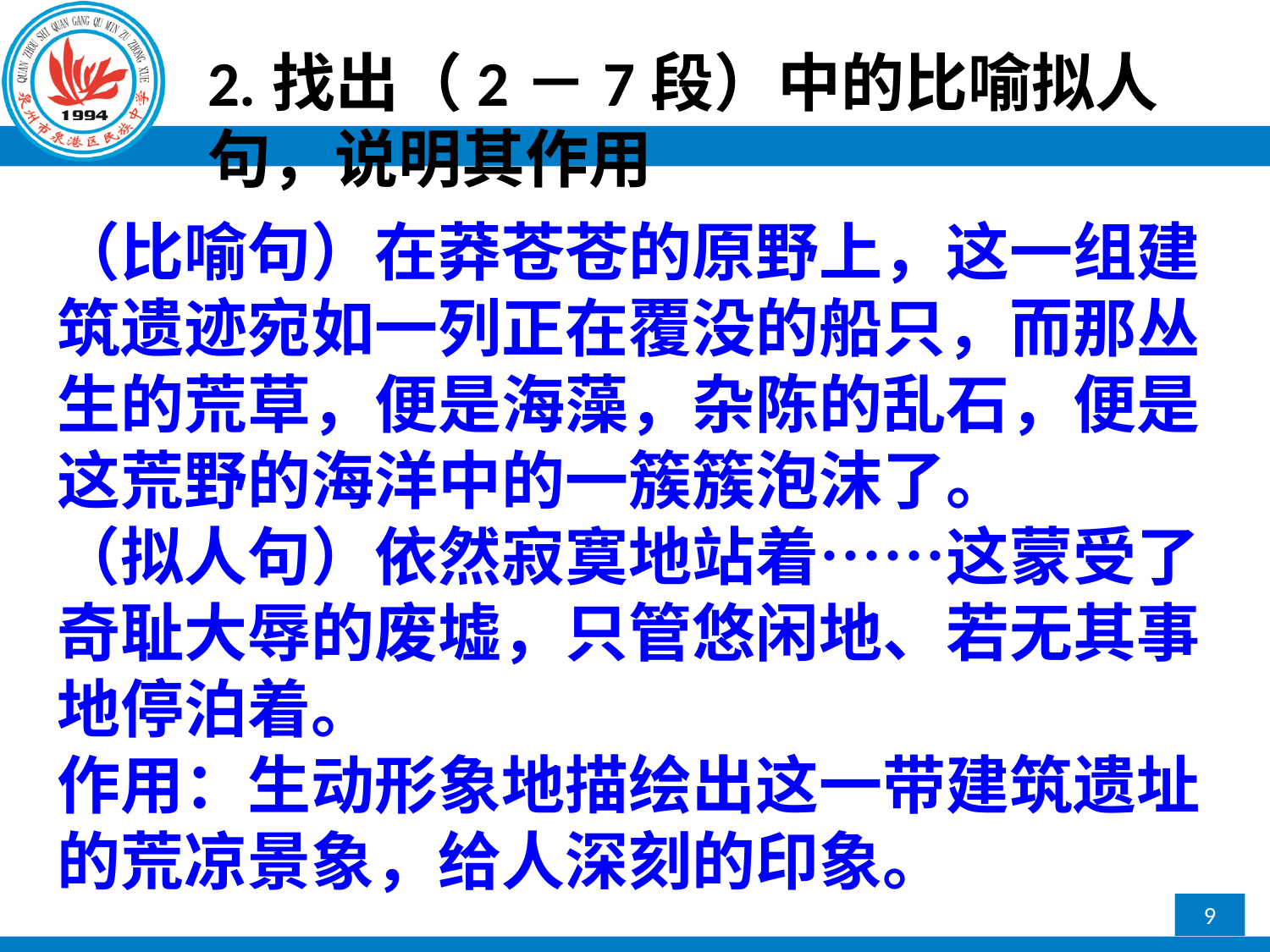

2.找出（2－7段）中的比喻拟人句，说明其作用
（比喻句）在莽苍苍的原野上，这一组建筑遗迹宛如一列正在覆没的船只，而那丛生的荒草，便是海藻，杂陈的乱石，便是这荒野的海洋中的一簇簇泡沫了。
（拟人句）依然寂寞地站着……这蒙受了奇耻大辱的废墟，只管悠闲地、若无其事地停泊着。
作用：生动形象地描绘出这一带建筑遗址的荒凉景象，给人深刻的印象。